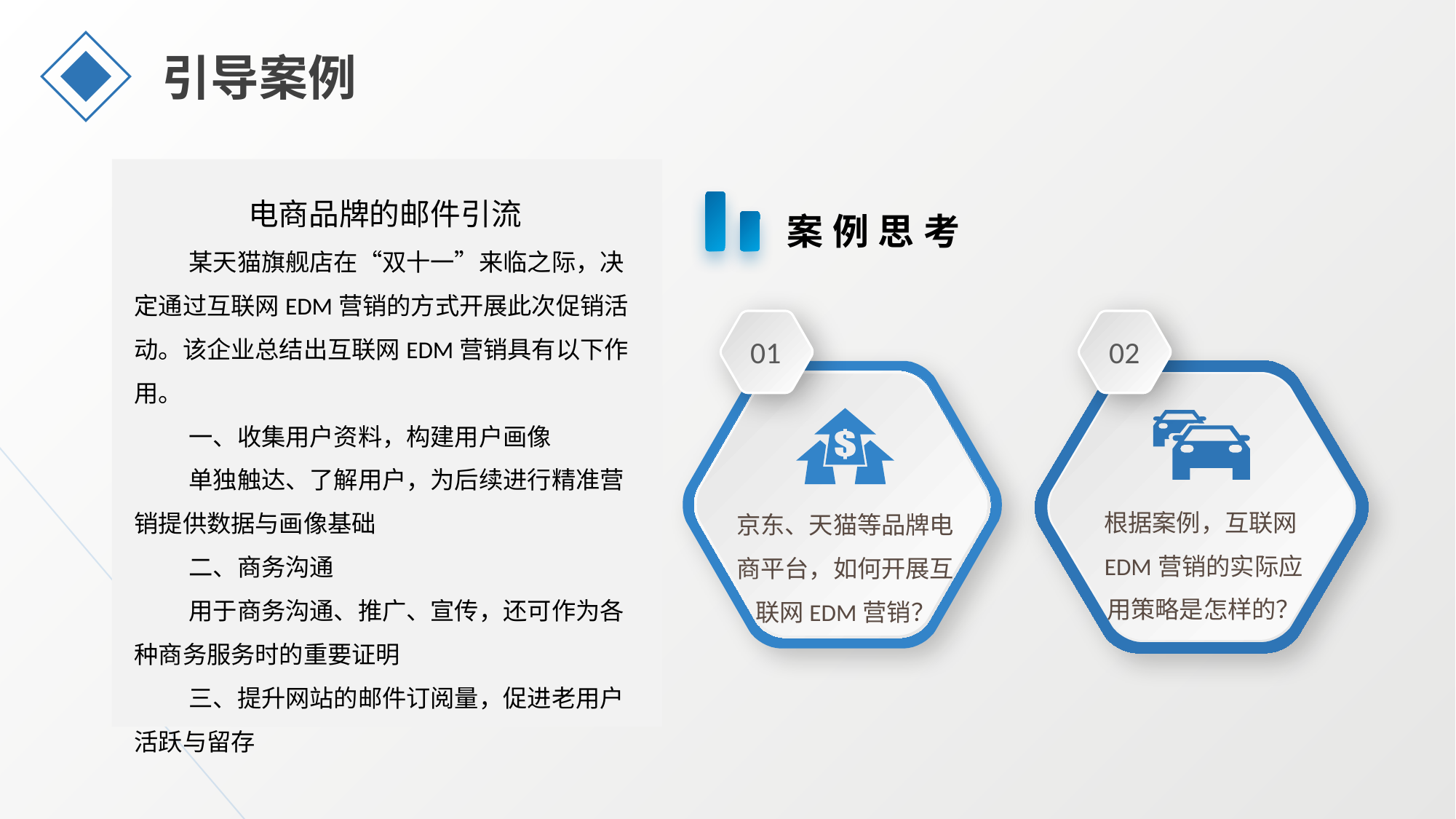

引导案例

电商品牌的邮件引流

案例思考

某天猫旗舰店在“双十一”来临之际，决定通过互联网EDM营销的方式开展此次促销活动。该企业总结出互联网EDM营销具有以下作用。
一、收集用户资料，构建用户画像
单独触达、了解用户，为后续进行精准营销提供数据与画像基础
二、商务沟通
用于商务沟通、推广、宣传，还可作为各种商务服务时的重要证明
三、提升网站的邮件订阅量，促进老用户活跃与留存

01

02

根据案例，互联网EDM营销的实际应用策略是怎样的？
京东、天猫等品牌电商平台，如何开展互联网EDM营销？